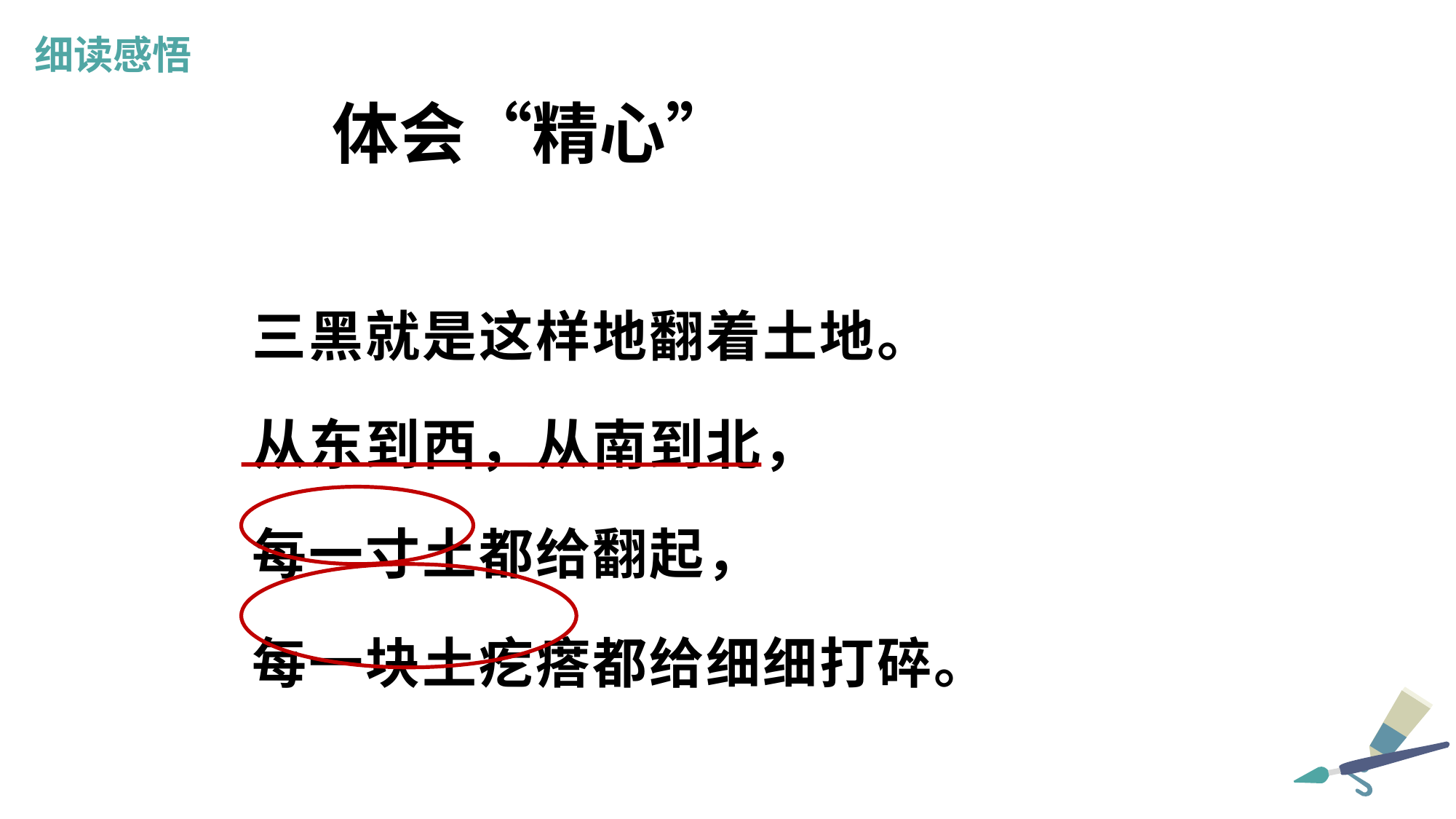

细读感悟
体会“精心”
三黑就是这样地翻着土地。
从东到西，从南到北，
每一寸土都给翻起，
每一块土疙瘩都给细细打碎。